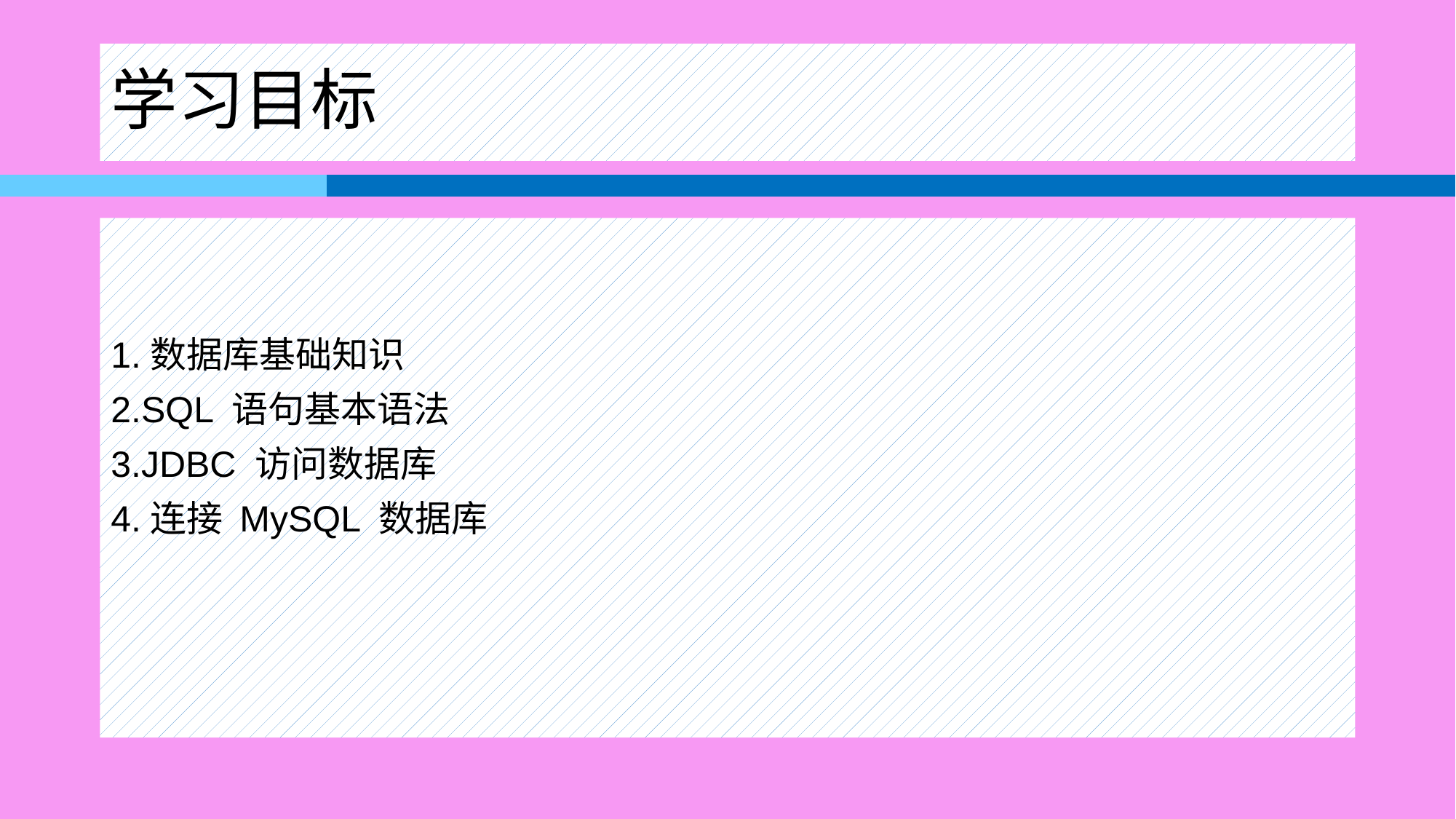

# 学习目标

1.数据库基础知识
2.SQL 语句基本语法
3.JDBC 访问数据库
4.连接 MySQL 数据库